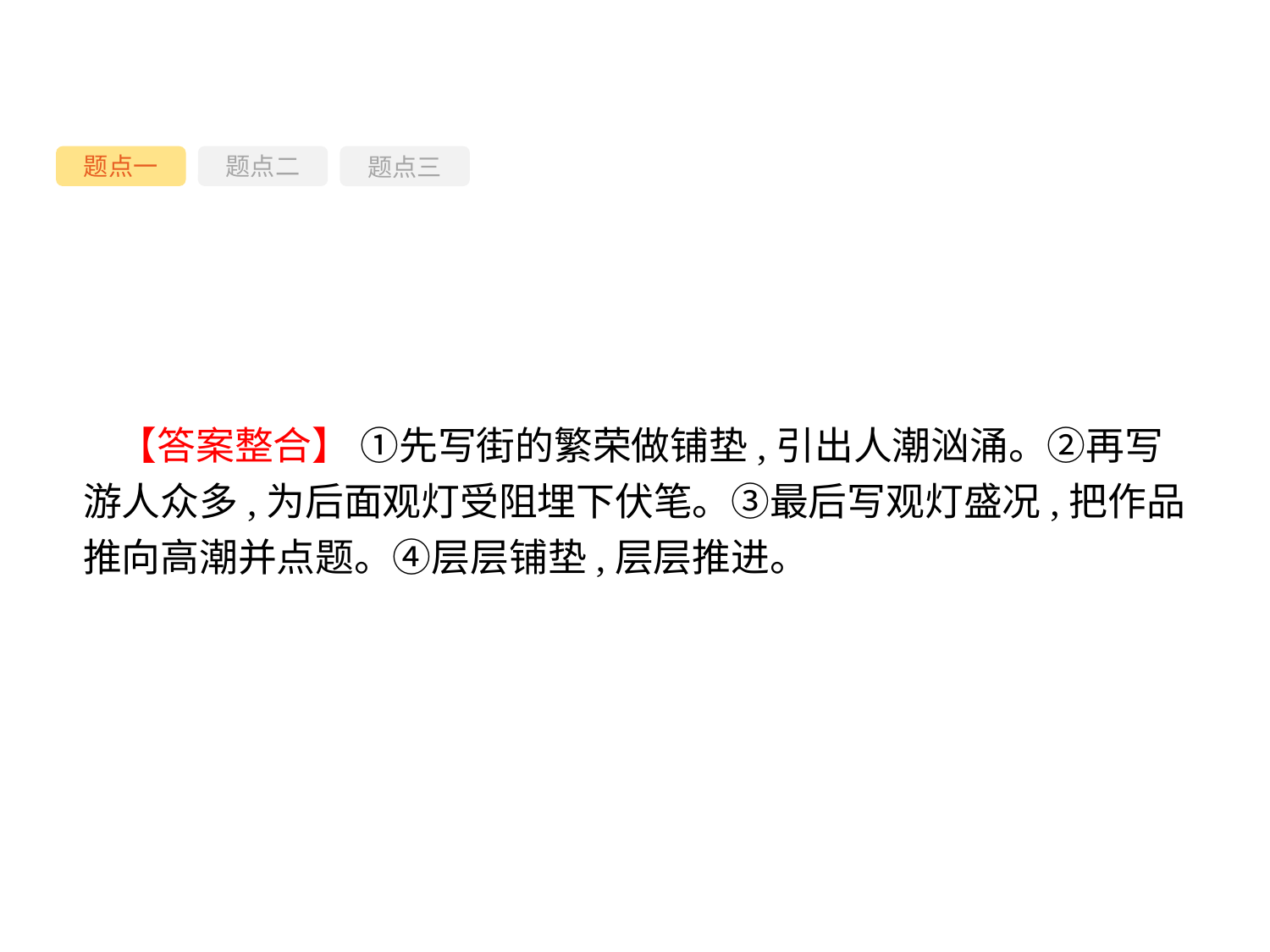

题点一
题点三
题点二
【答案整合】 ①先写街的繁荣做铺垫,引出人潮汹涌。②再写游人众多,为后面观灯受阻埋下伏笔。③最后写观灯盛况,把作品推向高潮并点题。④层层铺垫,层层推进。
-38-